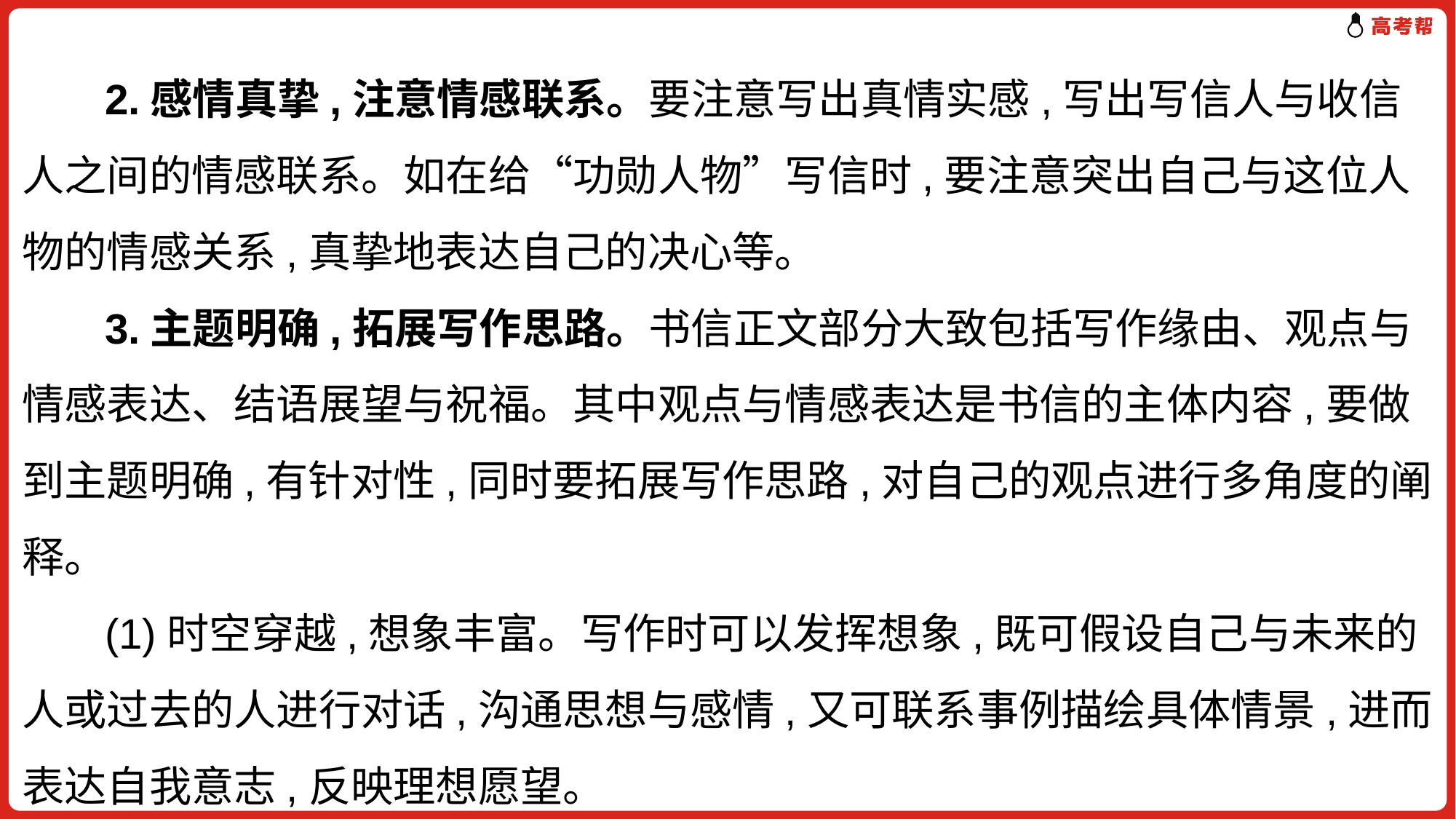

2.感情真挚,注意情感联系。要注意写出真情实感,写出写信人与收信人之间的情感联系。如在给“功勋人物”写信时,要注意突出自己与这位人物的情感关系,真挚地表达自己的决心等。
       3.主题明确,拓展写作思路。书信正文部分大致包括写作缘由、观点与情感表达、结语展望与祝福。其中观点与情感表达是书信的主体内容,要做到主题明确,有针对性,同时要拓展写作思路,对自己的观点进行多角度的阐释。
       (1)时空穿越,想象丰富。写作时可以发挥想象,既可假设自己与未来的人或过去的人进行对话,沟通思想与感情,又可联系事例描绘具体情景,进而表达自我意志,反映理想愿望。